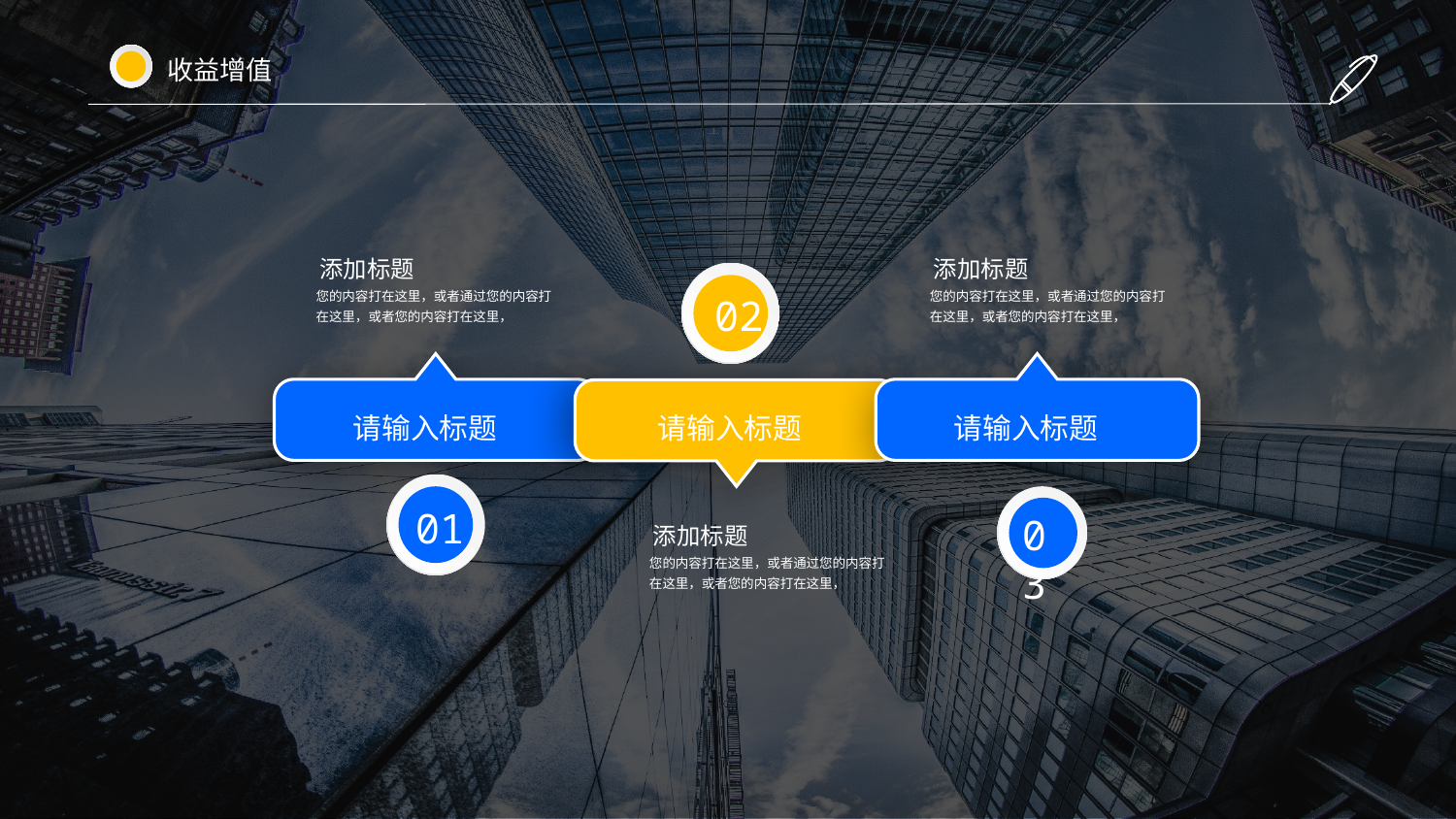

收益增值
添加标题
您的内容打在这里，或者通过您的内容打在这里，或者您的内容打在这里，
添加标题
您的内容打在这里，或者通过您的内容打在这里，或者您的内容打在这里，

02

请输入标题
请输入标题
请输入标题

01

03
添加标题
您的内容打在这里，或者通过您的内容打在这里，或者您的内容打在这里，